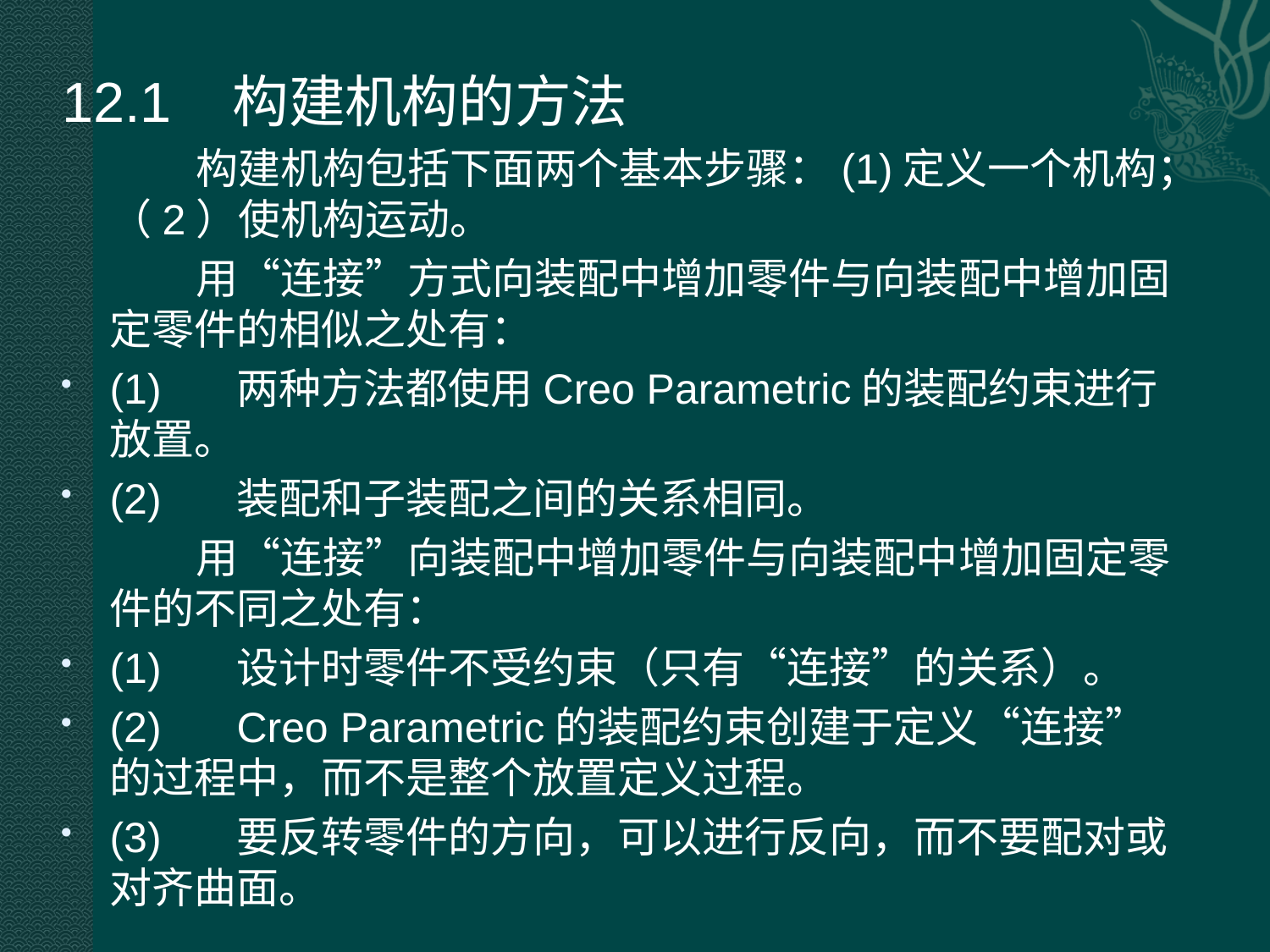

12.1   构建机构的方法
             构建机构包括下面两个基本步骤：(1)定义一个机构；（2）使机构运动。
             用“连接”方式向装配中增加零件与向装配中增加固定零件的相似之处有：
(1)	两种方法都使用Creo Parametric的装配约束进行放置。
(2)	装配和子装配之间的关系相同。
             用“连接”向装配中增加零件与向装配中增加固定零件的不同之处有：
(1)	设计时零件不受约束（只有“连接”的关系）。
(2)	Creo Parametric的装配约束创建于定义“连接”的过程中，而不是整个放置定义过程。
(3)	要反转零件的方向，可以进行反向，而不要配对或对齐曲面。